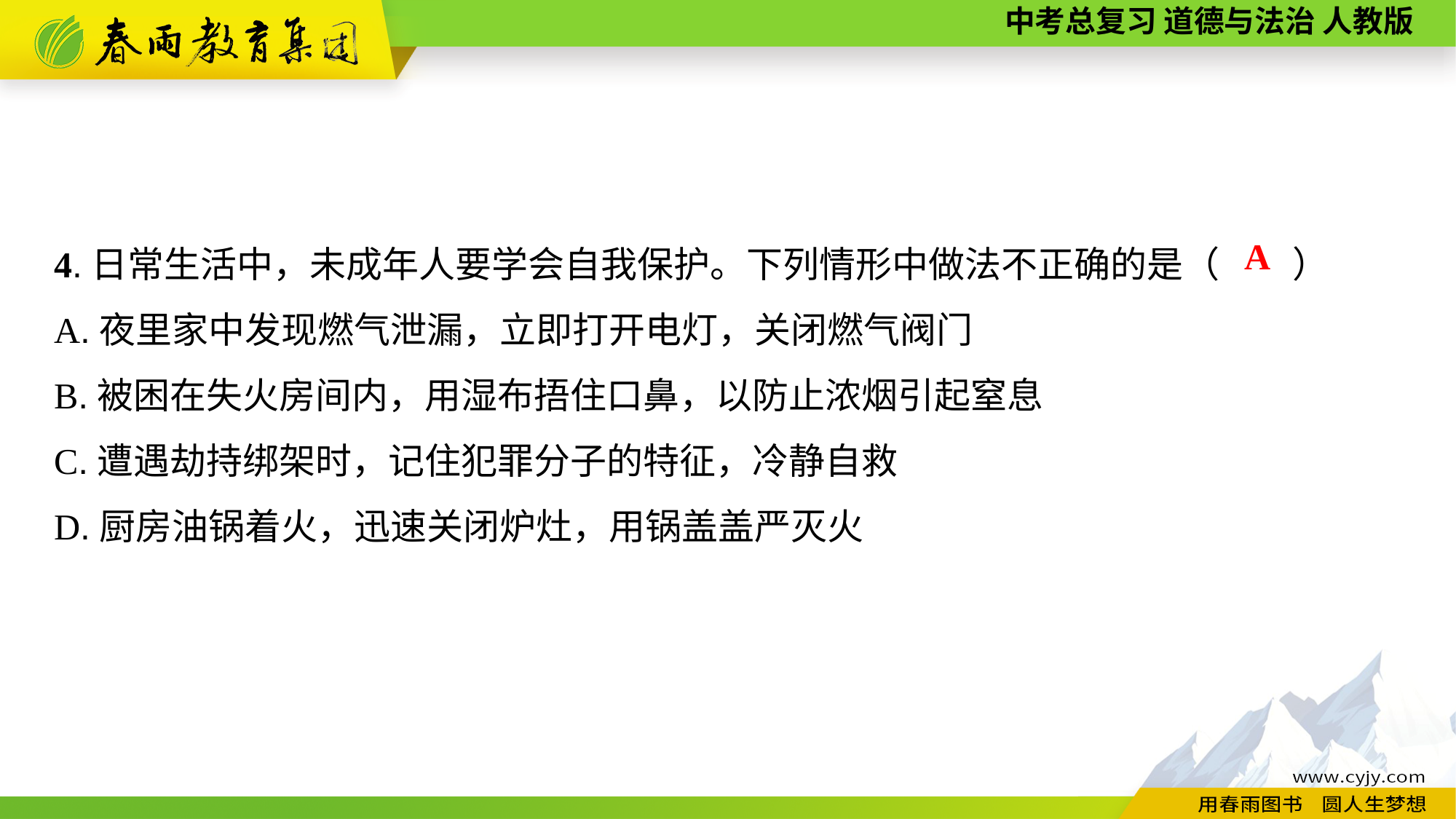

4.日常生活中，未成年人要学会自我保护。下列情形中做法不正确的是（　　）
A.夜里家中发现燃气泄漏，立即打开电灯，关闭燃气阀门
B.被困在失火房间内，用湿布捂住口鼻，以防止浓烟引起窒息
C.遭遇劫持绑架时，记住犯罪分子的特征，冷静自救
D.厨房油锅着火，迅速关闭炉灶，用锅盖盖严灭火
A